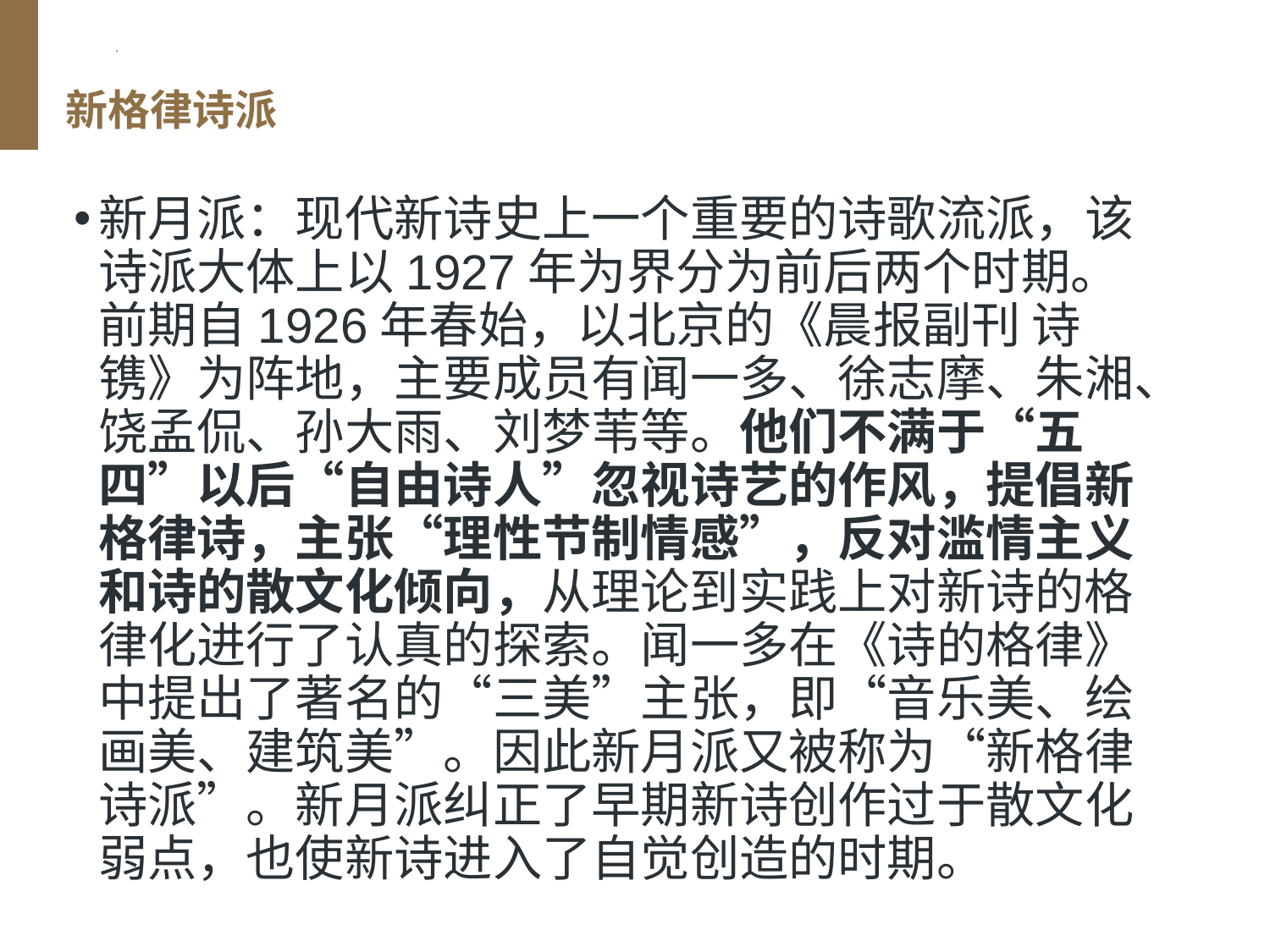

# 新格律诗派
新月派：现代新诗史上一个重要的诗歌流派，该诗派大体上以1927年为界分为前后两个时期。前期自1926年春始，以北京的《晨报副刊 诗镌》为阵地，主要成员有闻一多、徐志摩、朱湘、饶孟侃、孙大雨、刘梦苇等。他们不满于“五四”以后“自由诗人”忽视诗艺的作风，提倡新格律诗，主张“理性节制情感”，反对滥情主义和诗的散文化倾向，从理论到实践上对新诗的格律化进行了认真的探索。闻一多在《诗的格律》中提出了著名的“三美”主张，即“音乐美、绘画美、建筑美”。因此新月派又被称为“新格律诗派”。新月派纠正了早期新诗创作过于散文化弱点，也使新诗进入了自觉创造的时期。